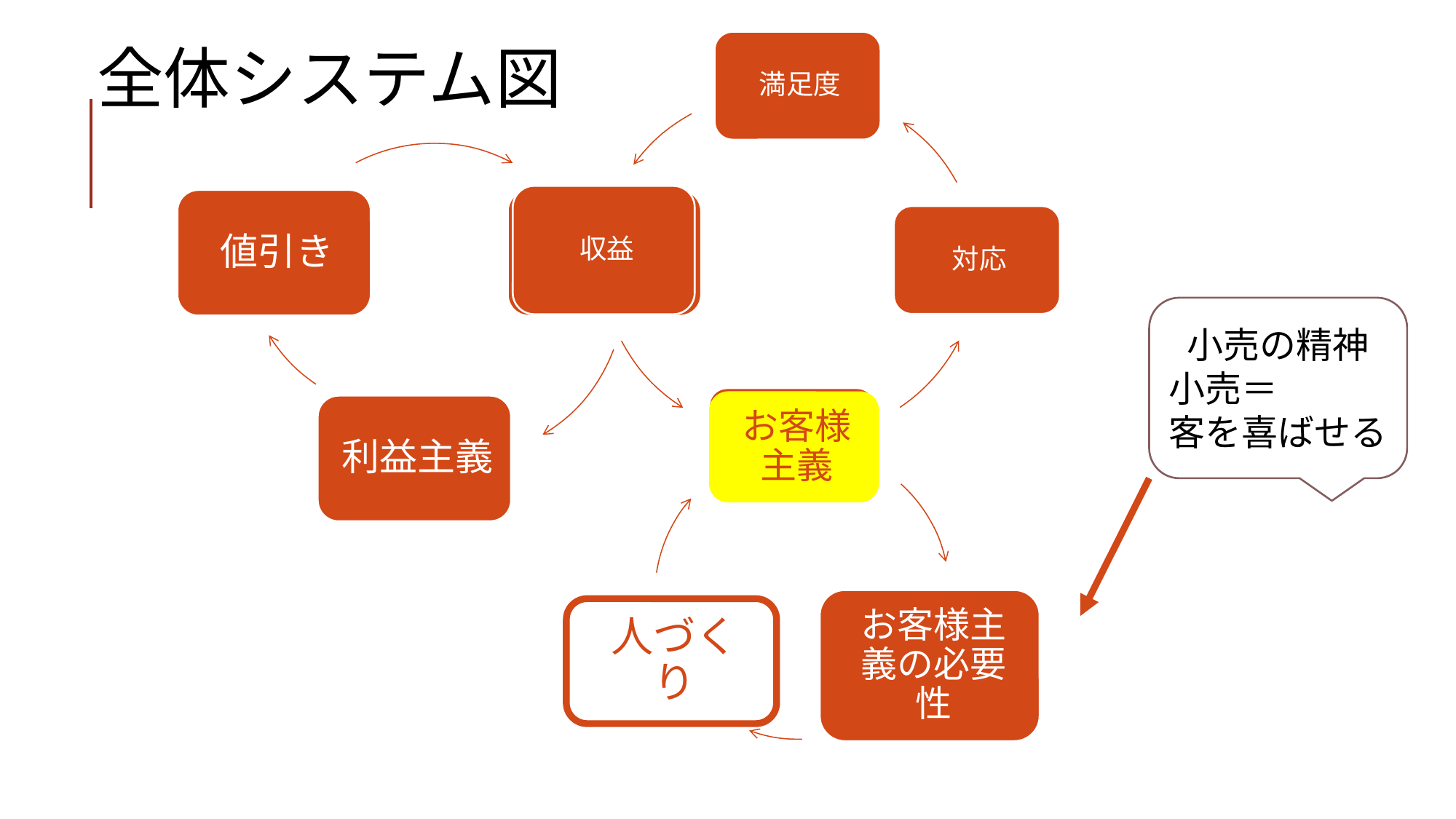

全体システム図
満足度
収益
お客様主義
対応
値引き
収益
利益主義
小売の精神
小売＝　　　客を喜ばせる
お客様主義
お客様主義の必要性
人づくり